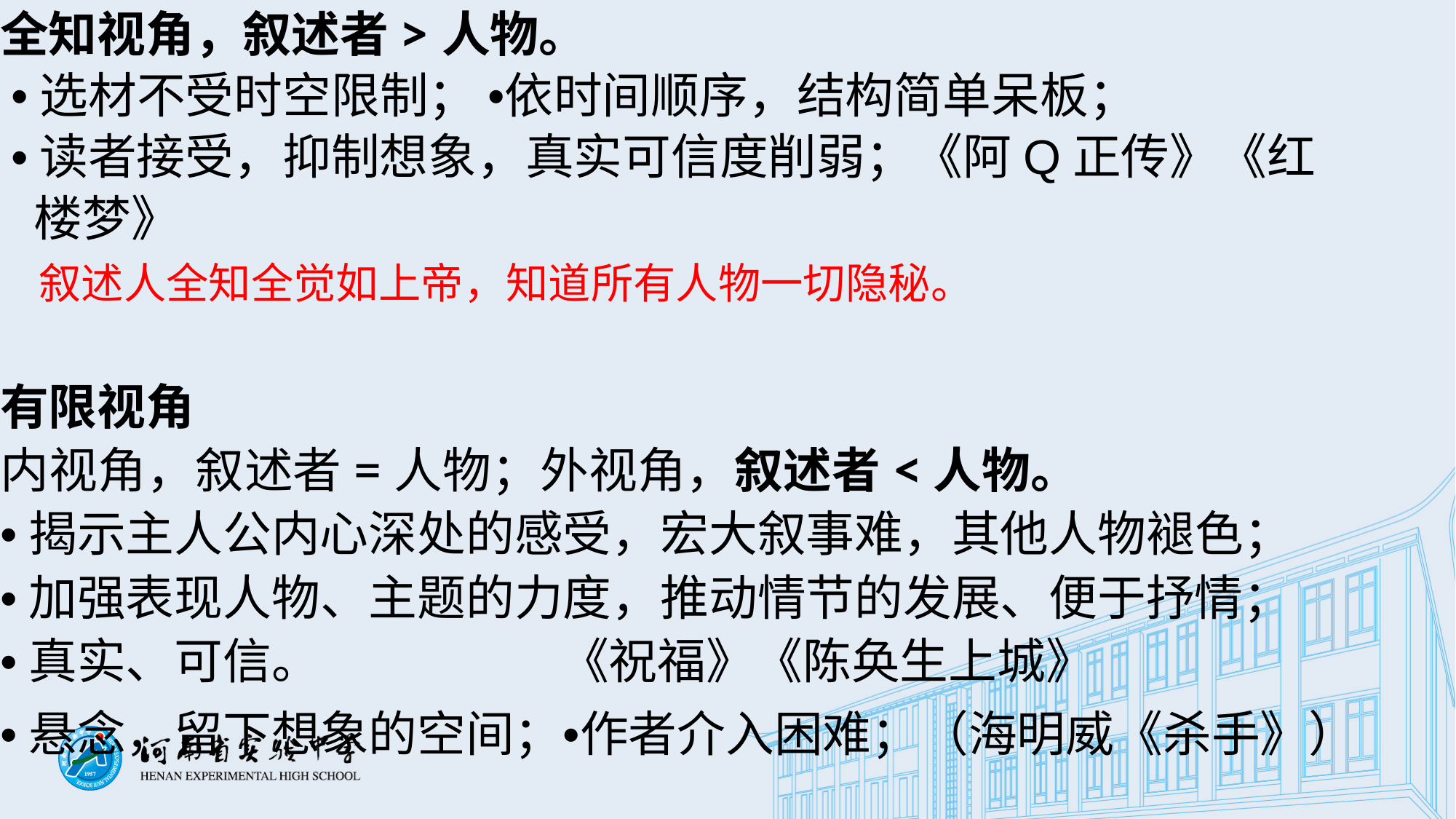

全知视角，叙述者>人物。
 •选材不受时空限制； •依时间顺序，结构简单呆板；
 •读者接受，抑制想象，真实可信度削弱；《阿Q正传》《红楼梦》
   叙述人全知全觉如上帝，知道所有人物一切隐秘。

有限视角
内视角，叙述者=人物；外视角，叙述者<人物。
•揭示主人公内心深处的感受，宏大叙事难，其他人物褪色；
•加强表现人物、主题的力度，推动情节的发展、便于抒情；
•真实、可信。                      《祝福》《陈奂生上城》
•悬念，留下想象的空间；•作者介入困难；（海明威《杀手》）